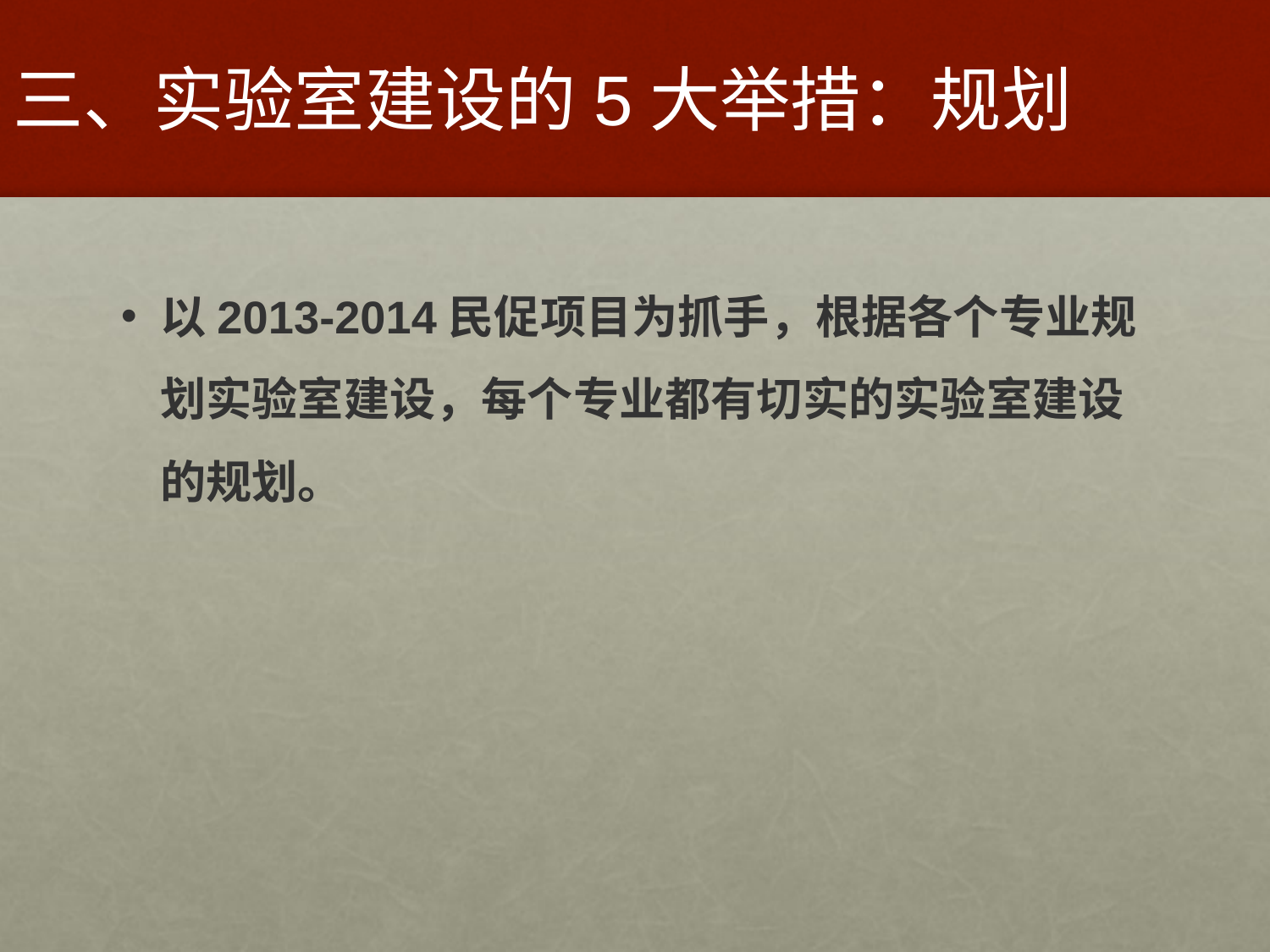

# 三、实验室建设的5大举措：规划
以2013-2014民促项目为抓手，根据各个专业规划实验室建设，每个专业都有切实的实验室建设的规划。